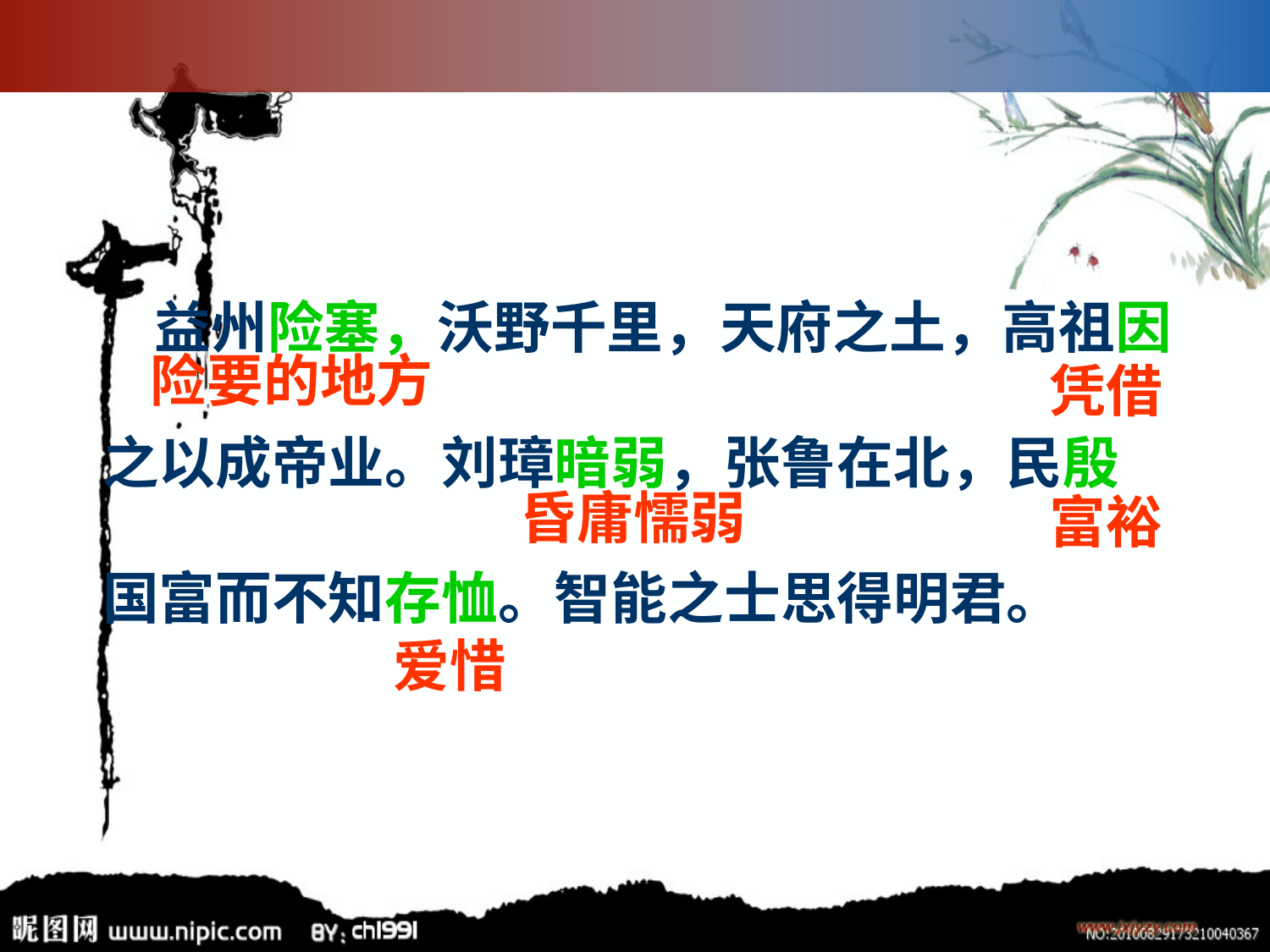

益州险塞，沃野千里，天府之土，高祖因

之以成帝业。刘璋暗弱，张鲁在北，民殷

国富而不知存恤。智能之士思得明君。
险要的地方
凭借
昏庸懦弱
富裕
爱惜